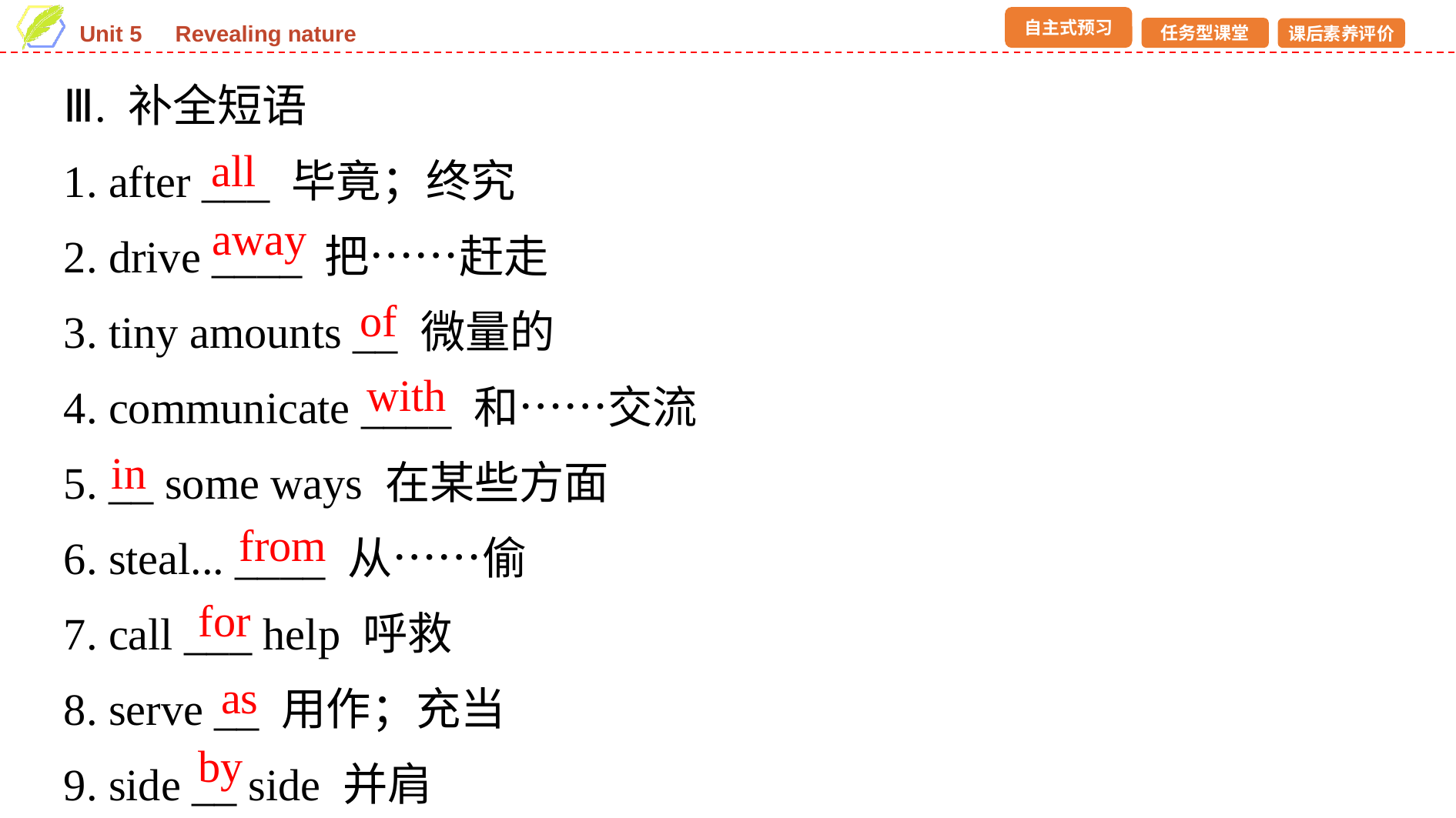

Ⅲ. 补全短语
1. after ___ 毕竟；终究
2. drive ____ 把……赶走
3. tiny amounts __ 微量的
4. communicate ____ 和……交流
5. __ some ways 在某些方面
6. steal... ____ 从……偷
7. call ___ help 呼救
8. serve __ 用作；充当
9. side __ side 并肩
all
away
of
with
in
from
for
as
by